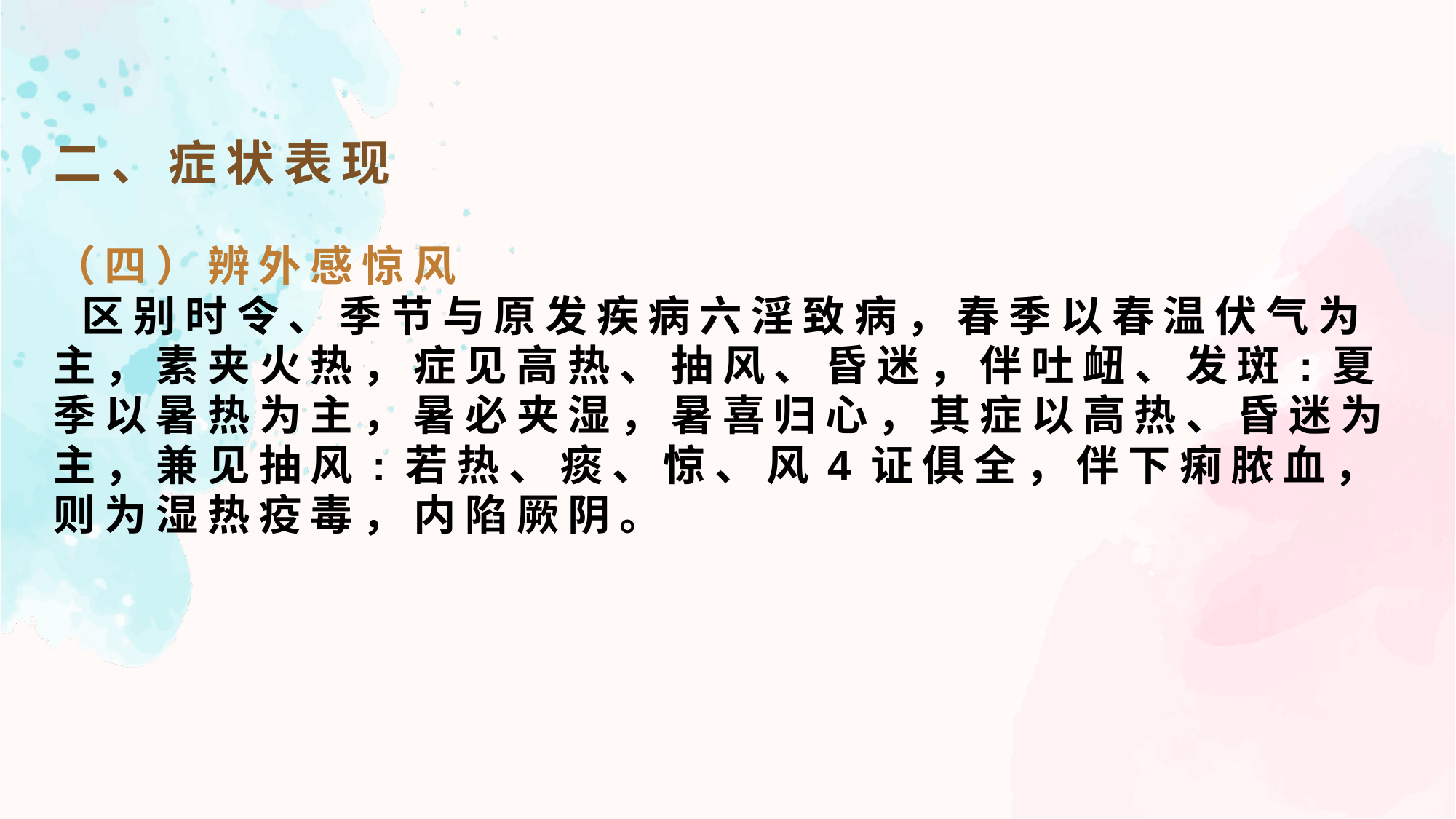

二、症状表现

（四）辨外感惊风
 区别时令、季节与原发疾病六淫致病，春季以春温伏气为主，素夹火热，症见高热、抽风、昏迷，伴吐衄、发斑:夏季以暑热为主，暑必夹湿，暑喜归心，其症以高热、昏迷为主，兼见抽风:若热、痰、惊、风4证俱全，伴下痢脓血，则为湿热疫毒，内陷厥阴。